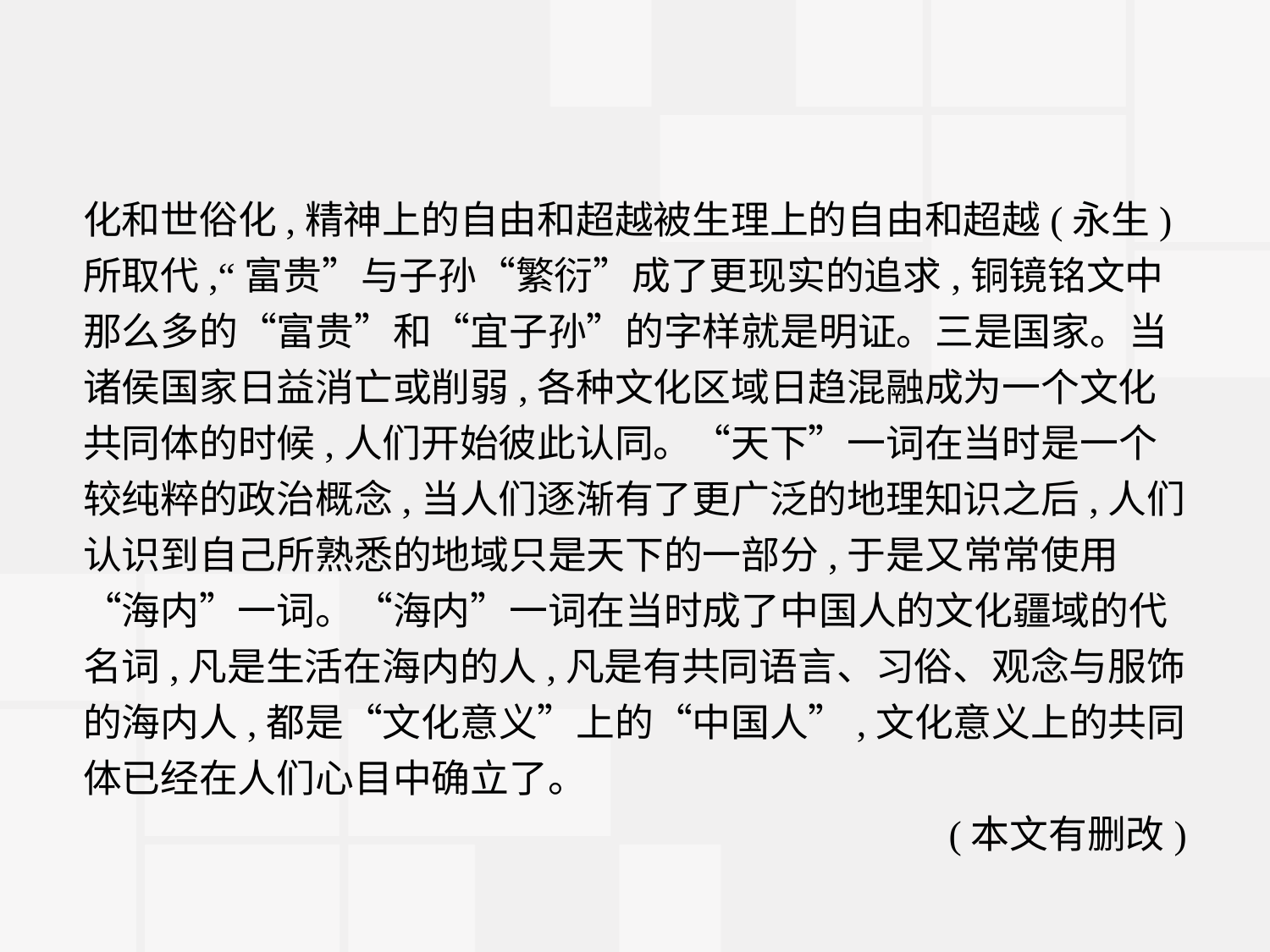

化和世俗化,精神上的自由和超越被生理上的自由和超越(永生)所取代,“富贵”与子孙“繁衍”成了更现实的追求,铜镜铭文中那么多的“富贵”和“宜子孙”的字样就是明证。三是国家。当诸侯国家日益消亡或削弱,各种文化区域日趋混融成为一个文化共同体的时候,人们开始彼此认同。“天下”一词在当时是一个较纯粹的政治概念,当人们逐渐有了更广泛的地理知识之后,人们认识到自己所熟悉的地域只是天下的一部分,于是又常常使用“海内”一词。“海内”一词在当时成了中国人的文化疆域的代名词,凡是生活在海内的人,凡是有共同语言、习俗、观念与服饰的海内人,都是“文化意义”上的“中国人”,文化意义上的共同体已经在人们心目中确立了。
(本文有删改)